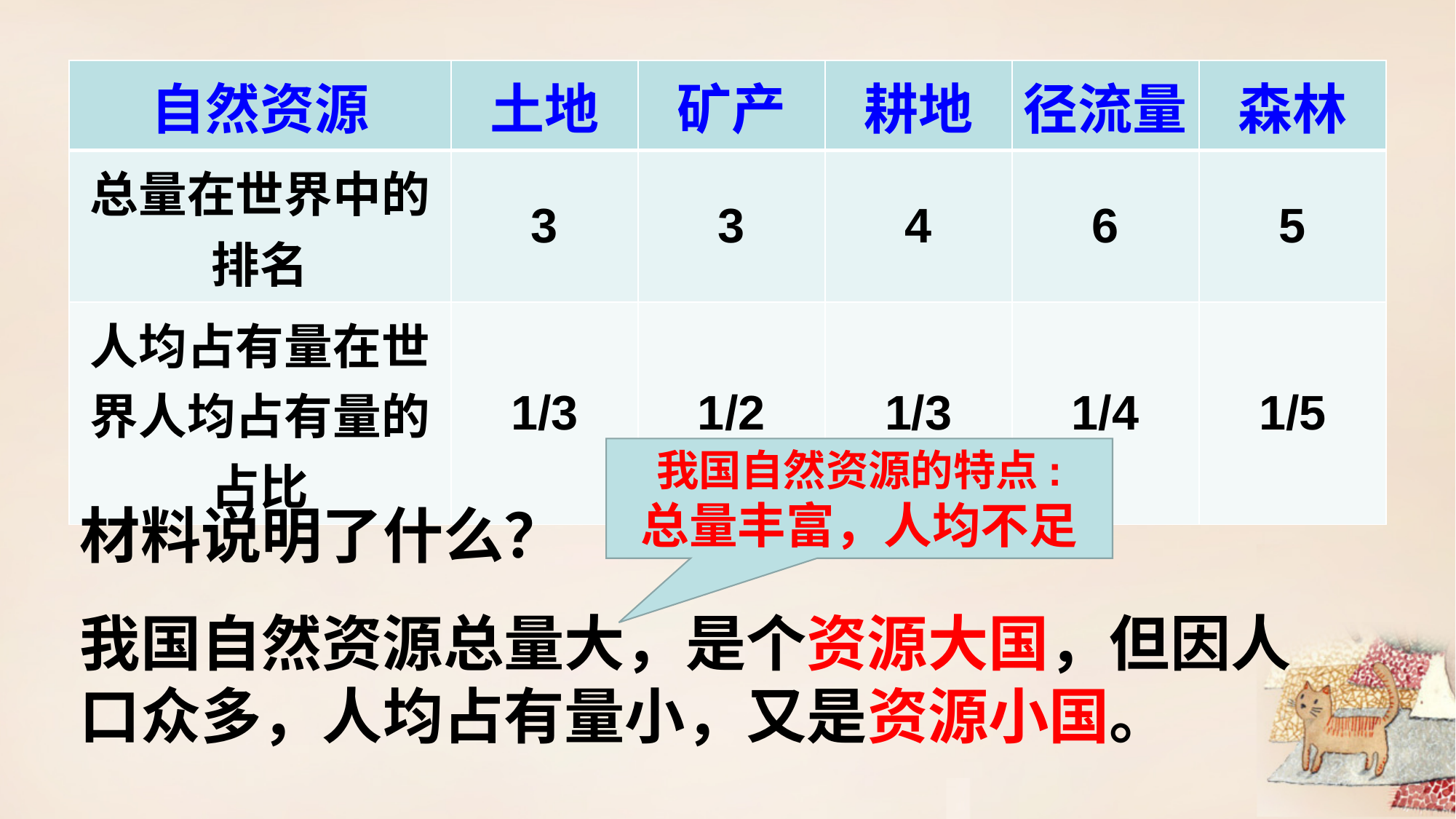

| 自然资源 | 土地 | 矿产 | 耕地 | 径流量 | 森林 |
| --- | --- | --- | --- | --- | --- |
| 总量在世界中的排名 | 3 | 3 | 4 | 6 | 5 |
| 人均占有量在世界人均占有量的占比 | 1/3 | 1/2 | 1/3 | 1/4 | 1/5 |
我国自然资源的特点:
总量丰富，人均不足
材料说明了什么？
我国自然资源总量大，是个资源大国，但因人口众多，人均占有量小，又是资源小国。